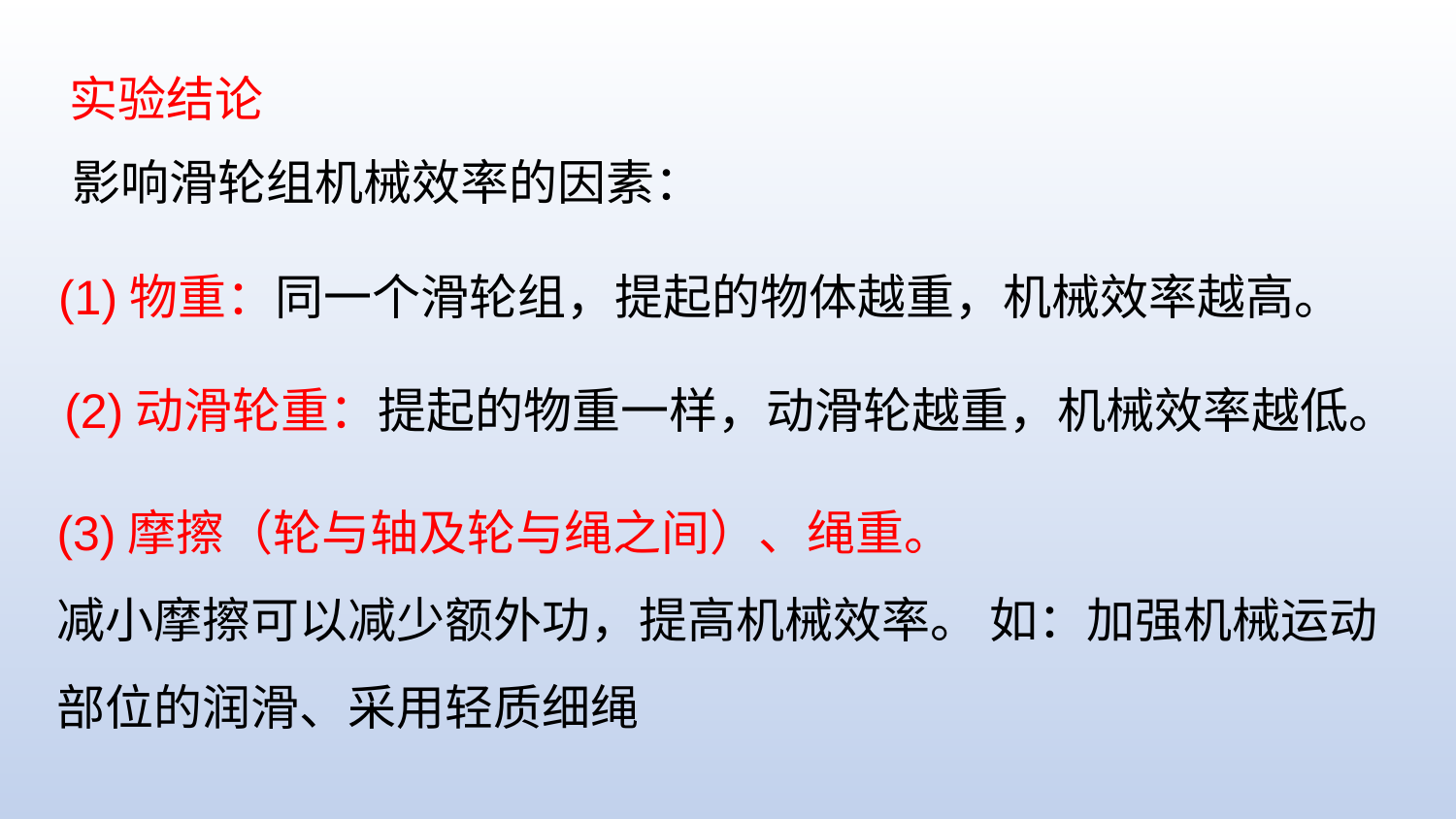

实验结论
影响滑轮组机械效率的因素：
(1)物重：同一个滑轮组，提起的物体越重，机械效率越高。
(2)动滑轮重：提起的物重一样，动滑轮越重，机械效率越低。
(3)摩擦（轮与轴及轮与绳之间）、绳重。
减小摩擦可以减少额外功，提高机械效率。 如：加强机械运动部位的润滑、采用轻质细绳